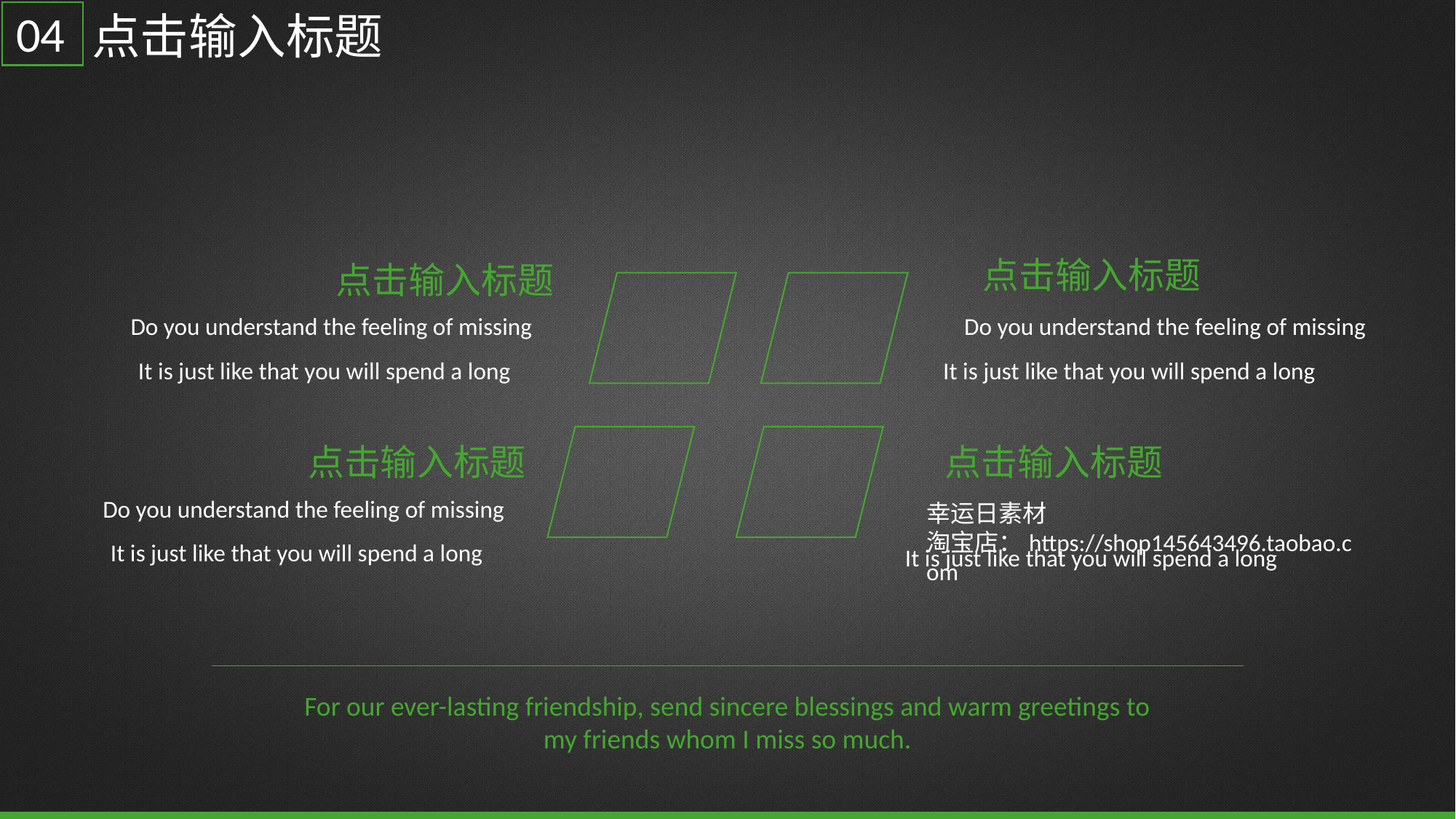

04
点击输入标题

点击输入标题
Do you understand the feeling of missing
It is just like that you will spend a long
点击输入标题
Do you understand the feeling of missing
 It is just like that you will spend a long

点击输入标题
Do you understand the feeling of missing
It is just like that you will spend a long
点击输入标题
幸运日素材 淘宝店：https://shop145643496.taobao.com
It is just like that you will spend a long
For our ever-lasting friendship, send sincere blessings and warm greetings to my friends whom I miss so much.